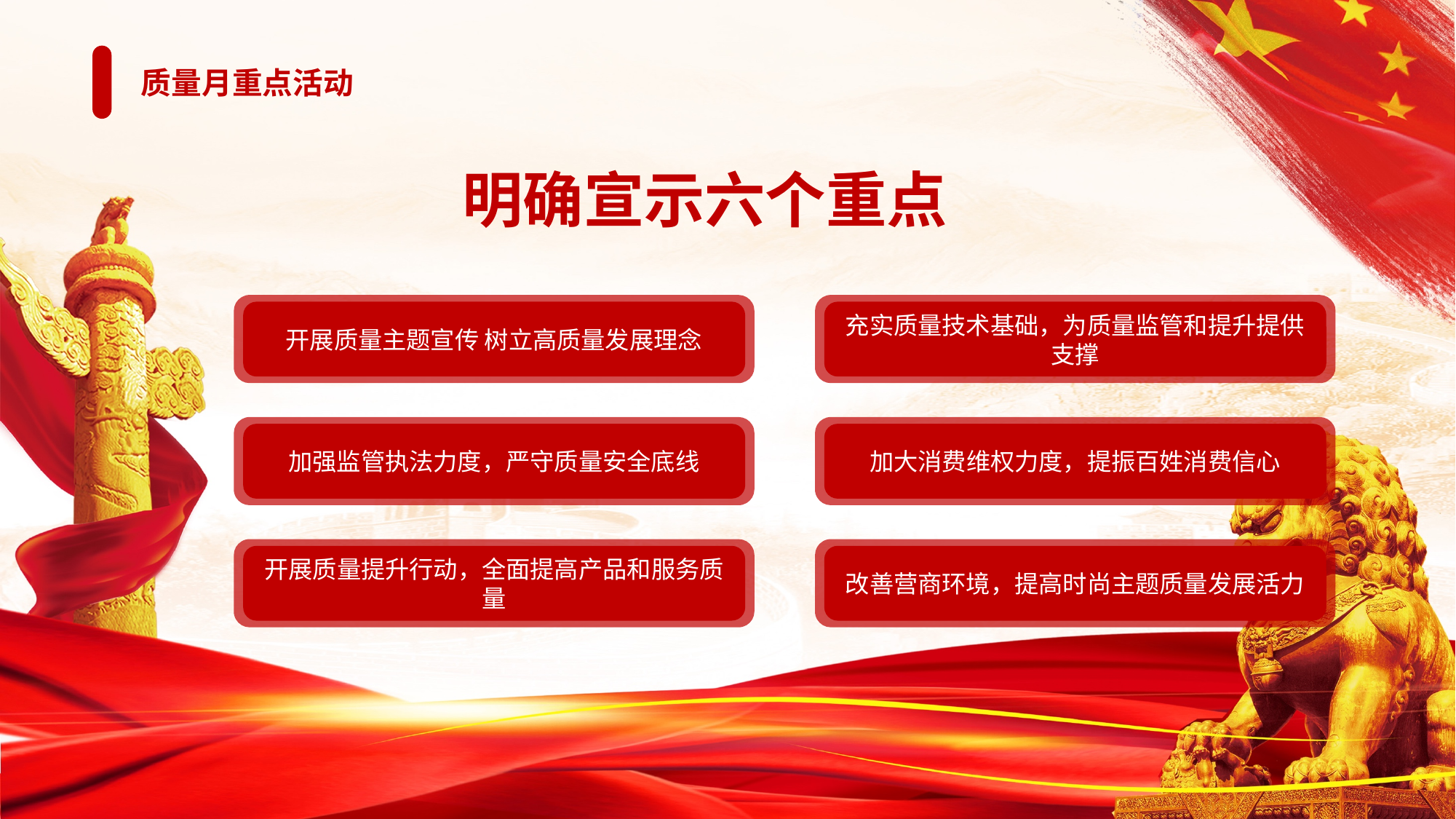

质量月重点活动
明确宣示六个重点

开展质量主题宣传 树立高质量发展理念

充实质量技术基础，为质量监管和提升提供支撑

加强监管执法力度，严守质量安全底线

加大消费维权力度，提振百姓消费信心

开展质量提升行动，全面提高产品和服务质量

改善营商环境，提高时尚主题质量发展活力